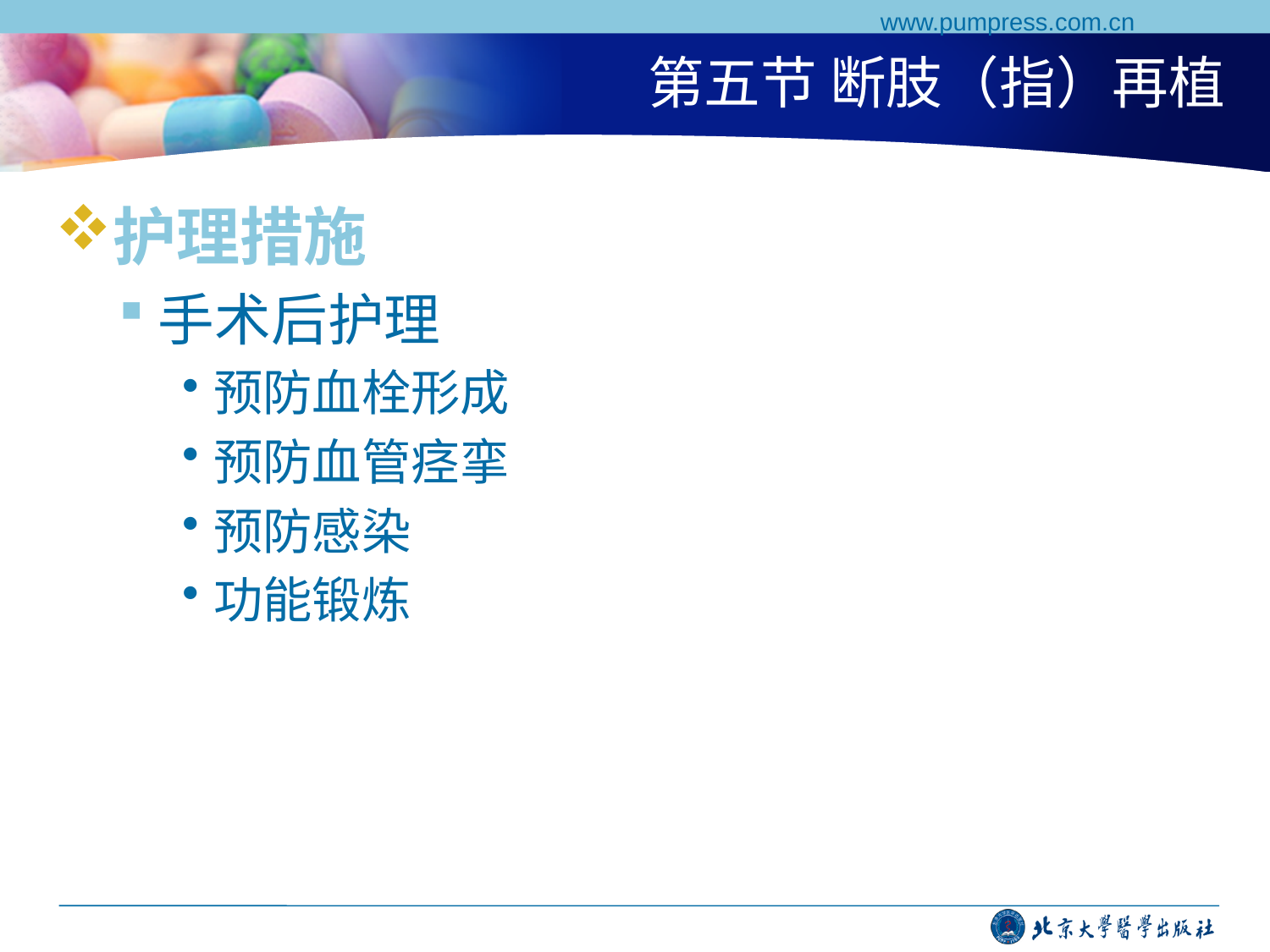

www.pumpress.com.cn
# 第五节 断肢（指）再植
护理措施
手术后护理
预防血栓形成
预防血管痉挛
预防感染
功能锻炼